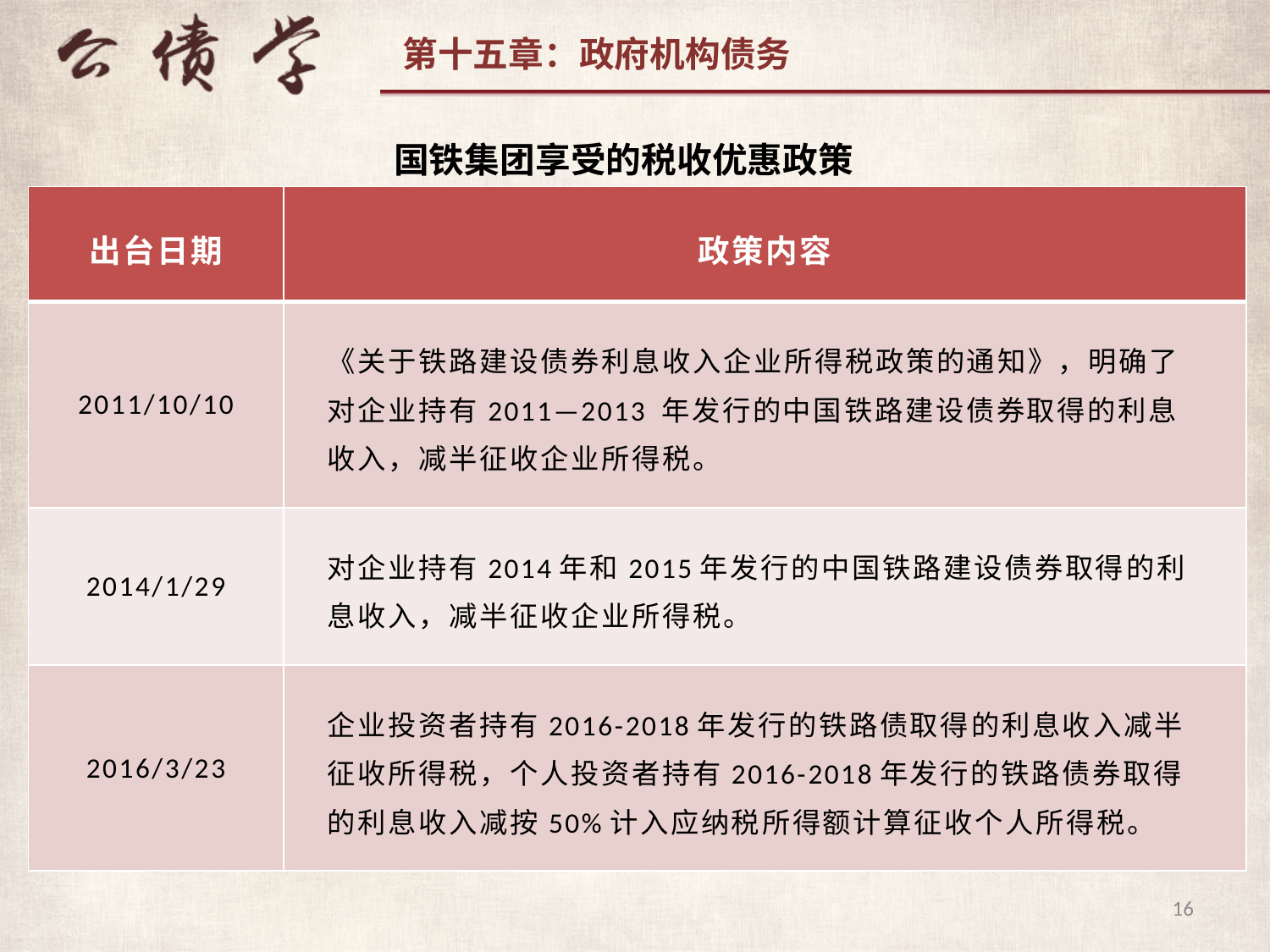

国铁集团享受的税收优惠政策
| 出台日期 | 政策内容 |
| --- | --- |
| 2011/10/10 | 《关于铁路建设债券利息收入企业所得税政策的通知》，明确了对企业持有2011—2013 年发行的中国铁路建设债券取得的利息收入，减半征收企业所得税。 |
| 2014/1/29 | 对企业持有2014年和2015年发行的中国铁路建设债券取得的利息收入，减半征收企业所得税。 |
| 2016/3/23 | 企业投资者持有2016-2018年发行的铁路债取得的利息收入减半征收所得税，个人投资者持有2016-2018年发行的铁路债券取得的利息收入减按50%计入应纳税所得额计算征收个人所得税。 |
16